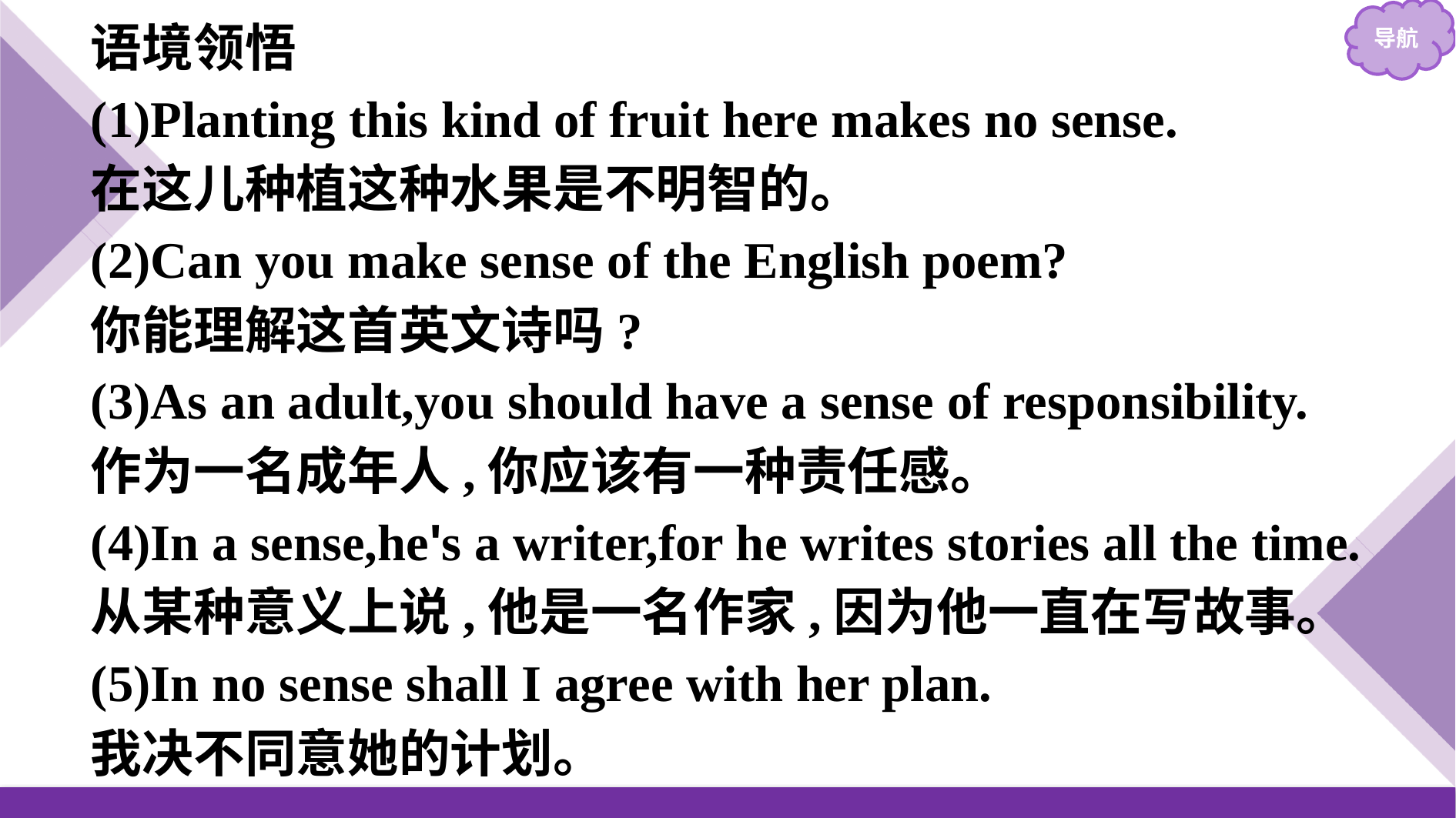

语境领悟
(1)Planting this kind of fruit here makes no sense.
在这儿种植这种水果是不明智的。
(2)Can you make sense of the English poem?
你能理解这首英文诗吗?
(3)As an adult,you should have a sense of responsibility.
作为一名成年人,你应该有一种责任感。
(4)In a sense,he's a writer,for he writes stories all the time.
从某种意义上说,他是一名作家,因为他一直在写故事。
(5)In no sense shall I agree with her plan.
我决不同意她的计划。